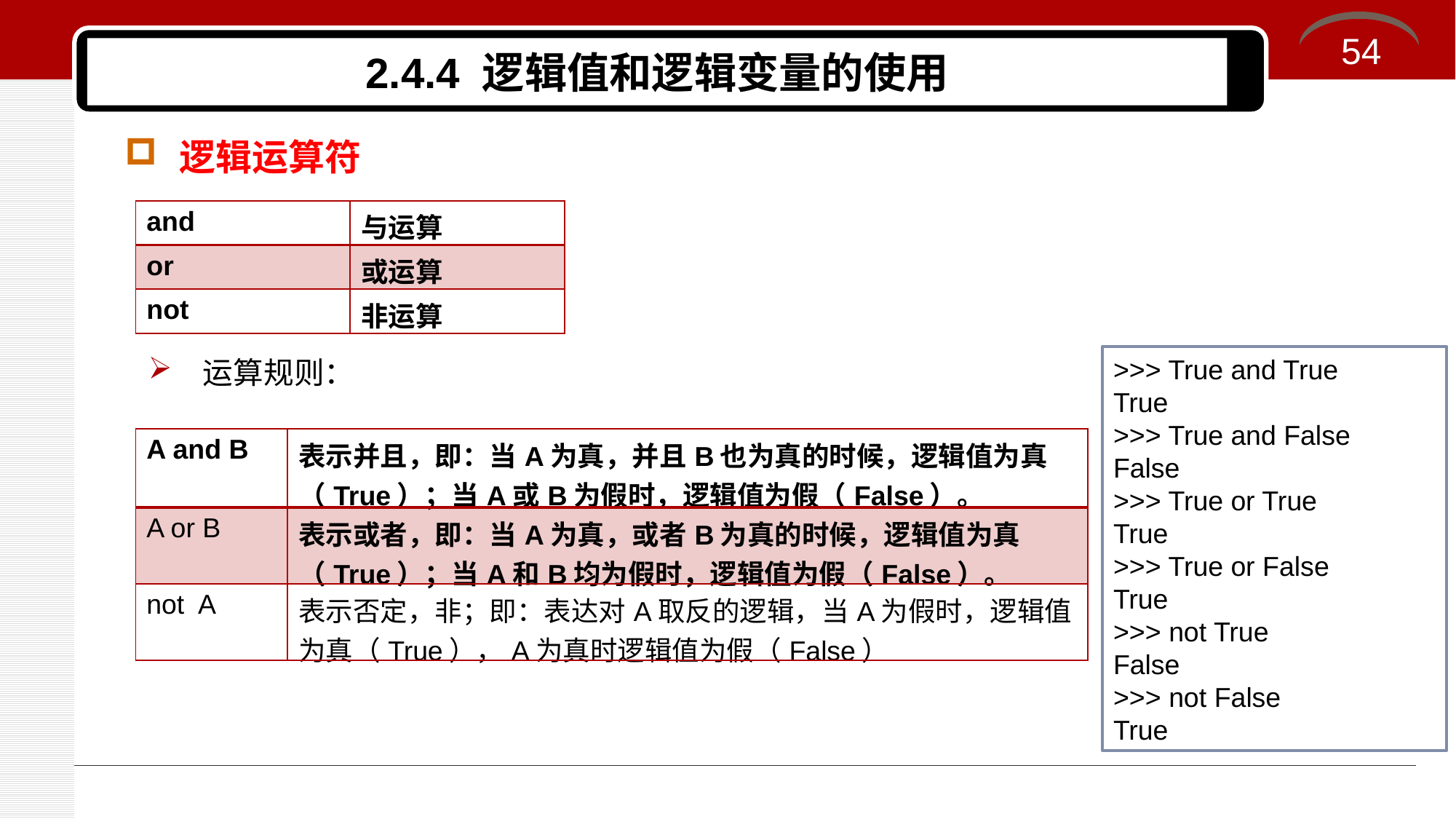

54
# 2.4.4 逻辑值和逻辑变量的使用
逻辑运算符

运算规则：

| and | 与运算 |
| --- | --- |
| or | 或运算 |
| not | 非运算 |
>>> True and True
True
>>> True and False
False
>>> True or True
True
>>> True or False
True
>>> not True
False
>>> not False
True
| A and B | 表示并且，即：当A为真，并且B也为真的时候，逻辑值为真（True）；当A或B为假时，逻辑值为假（False）。 |
| --- | --- |
| A or B | 表示或者，即：当A为真，或者B为真的时候，逻辑值为真（True）；当A和B均为假时，逻辑值为假（False）。 |
| not A | 表示否定，非；即：表达对A取反的逻辑，当A为假时，逻辑值为真（True），A为真时逻辑值为假（False） |